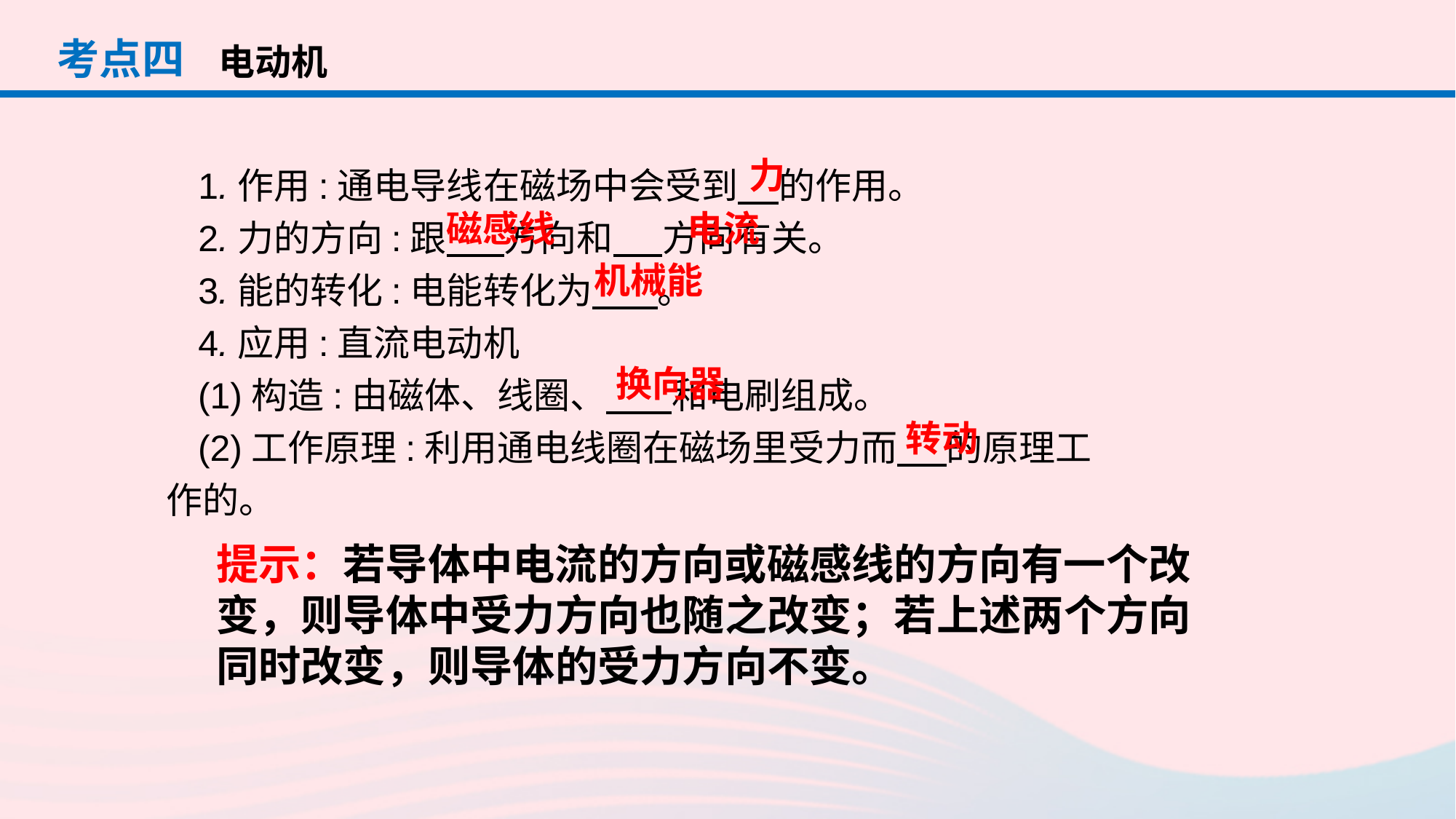

考点四
电动机
力
1.作用:通电导线在磁场中会受到     的作用。
2.力的方向:跟       方向和      方向有关。
3.能的转化:电能转化为        。
4.应用:直流电动机
(1)构造:由磁体、线圈、        和电刷组成。
(2)工作原理:利用通电线圈在磁场里受力而      的原理工作的。
电流
磁感线
机械能
换向器
转动
提示：若导体中电流的方向或磁感线的方向有一个改变，则导体中受力方向也随之改变；若上述两个方向同时改变，则导体的受力方向不变。